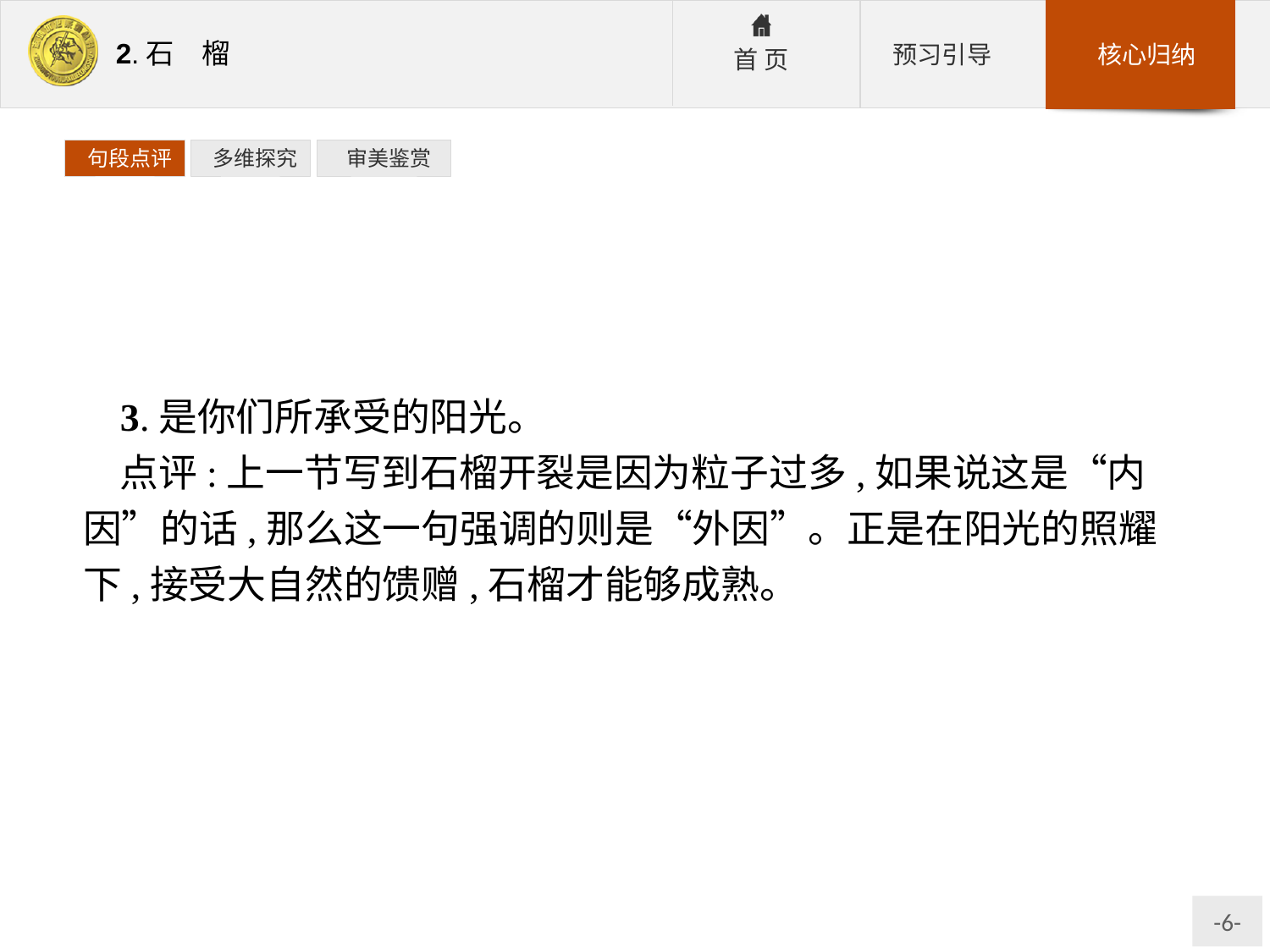

句段点评
 多维探究
 审美鉴赏
3.是你们所承受的阳光。
点评:上一节写到石榴开裂是因为粒子过多,如果说这是“内因”的话,那么这一句强调的则是“外因”。正是在阳光的照耀下,接受大自然的馈赠,石榴才能够成熟。